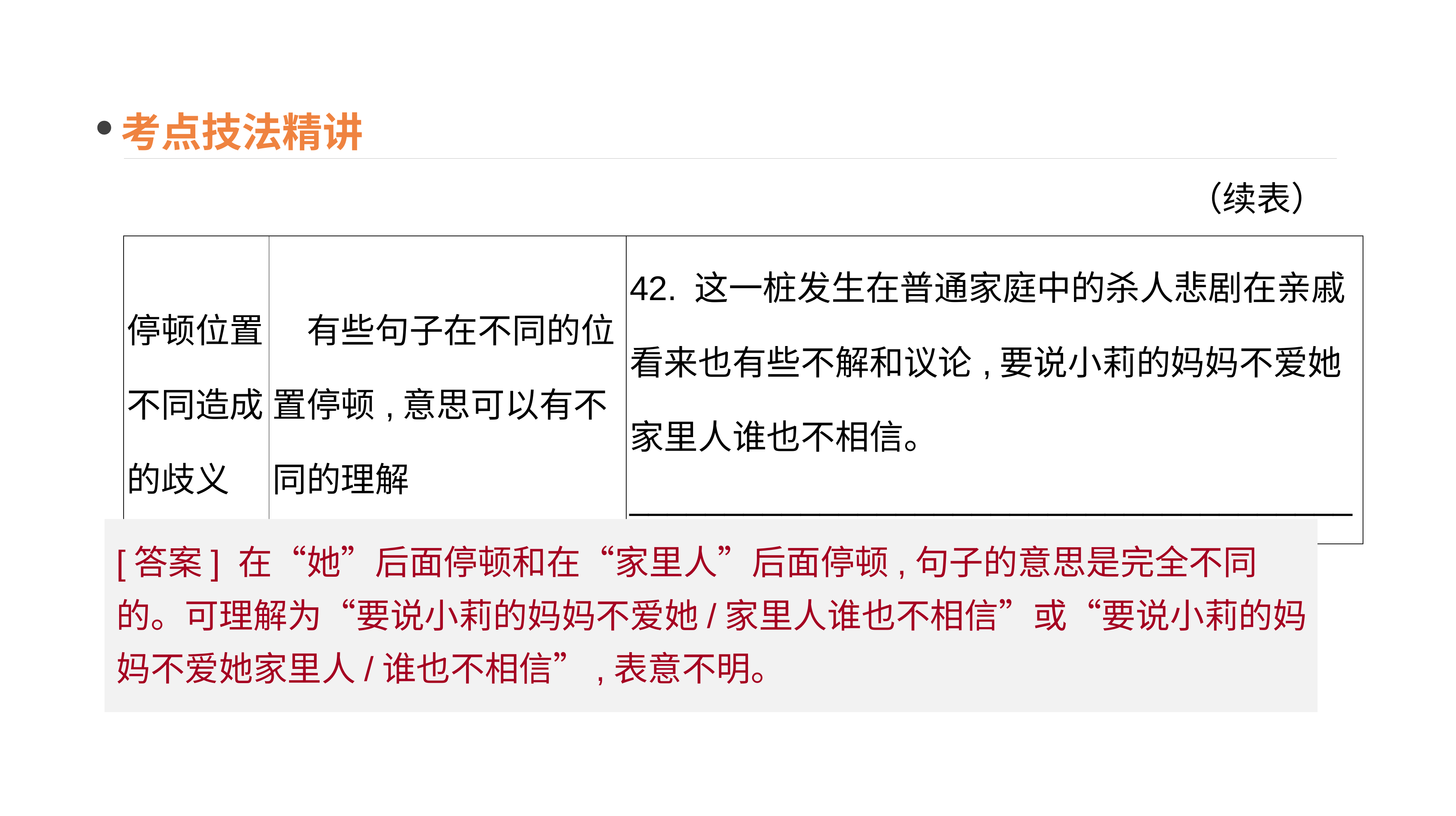

考点技法精讲

（续表）
| 停顿位置不同造成的歧义 | 有些句子在不同的位置停顿,意思可以有不同的理解 | 42. 这一桩发生在普通家庭中的杀人悲剧在亲戚看来也有些不解和议论,要说小莉的妈妈不爱她家里人谁也不相信。 \_\_\_\_\_\_\_\_\_\_\_\_\_\_\_\_\_\_\_\_\_\_\_\_\_\_\_\_\_\_\_\_\_\_\_\_\_\_\_\_\_\_\_\_\_\_\_ |
| --- | --- | --- |

[答案] 在“她”后面停顿和在“家里人”后面停顿,句子的意思是完全不同的。可理解为“要说小莉的妈妈不爱她/家里人谁也不相信”或“要说小莉的妈妈不爱她家里人/谁也不相信”,表意不明。